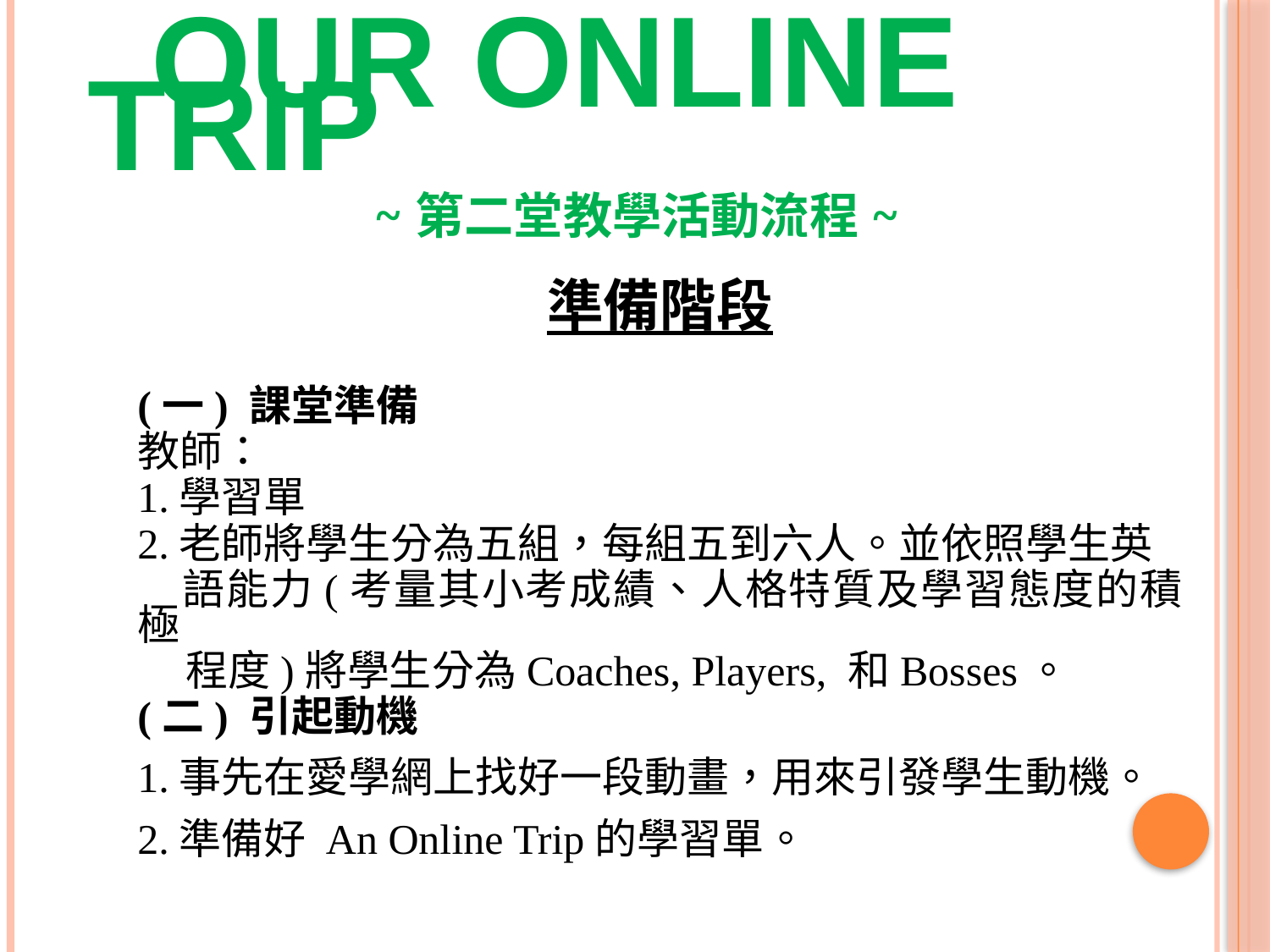

# OUR ONLINE TRIP ~第二堂教學活動流程~
準備階段

(一) 課堂準備
教師：
1.學習單
2.老師將學生分為五組，每組五到六人。並依照學生英
   語能力(考量其小考成績、人格特質及學習態度的積極
    程度)將學生分為Coaches, Players, 和Bosses。
(二) 引起動機
1.事先在愛學網上找好一段動畫，用來引發學生動機。
2.準備好 An Online Trip的學習單。